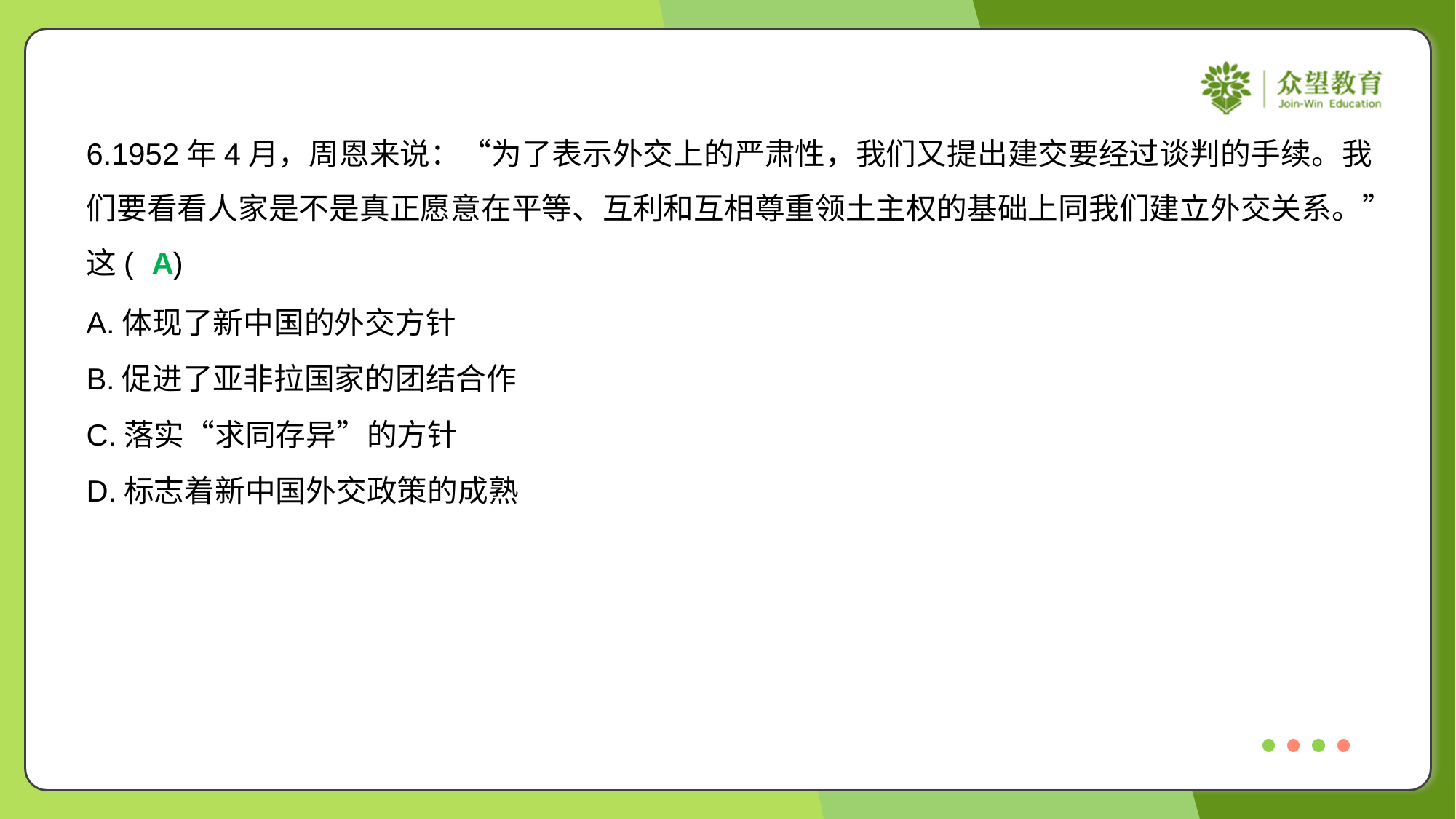

6.1952年4月，周恩来说：“为了表示外交上的严肃性，我们又提出建交要经过谈判的手续。我
们要看看人家是不是真正愿意在平等、互利和互相尊重领土主权的基础上同我们建立外交关系。”
这(     )
A
A.体现了新中国的外交方针
B.促进了亚非拉国家的团结合作
C.落实“求同存异”的方针
D.标志着新中国外交政策的成熟